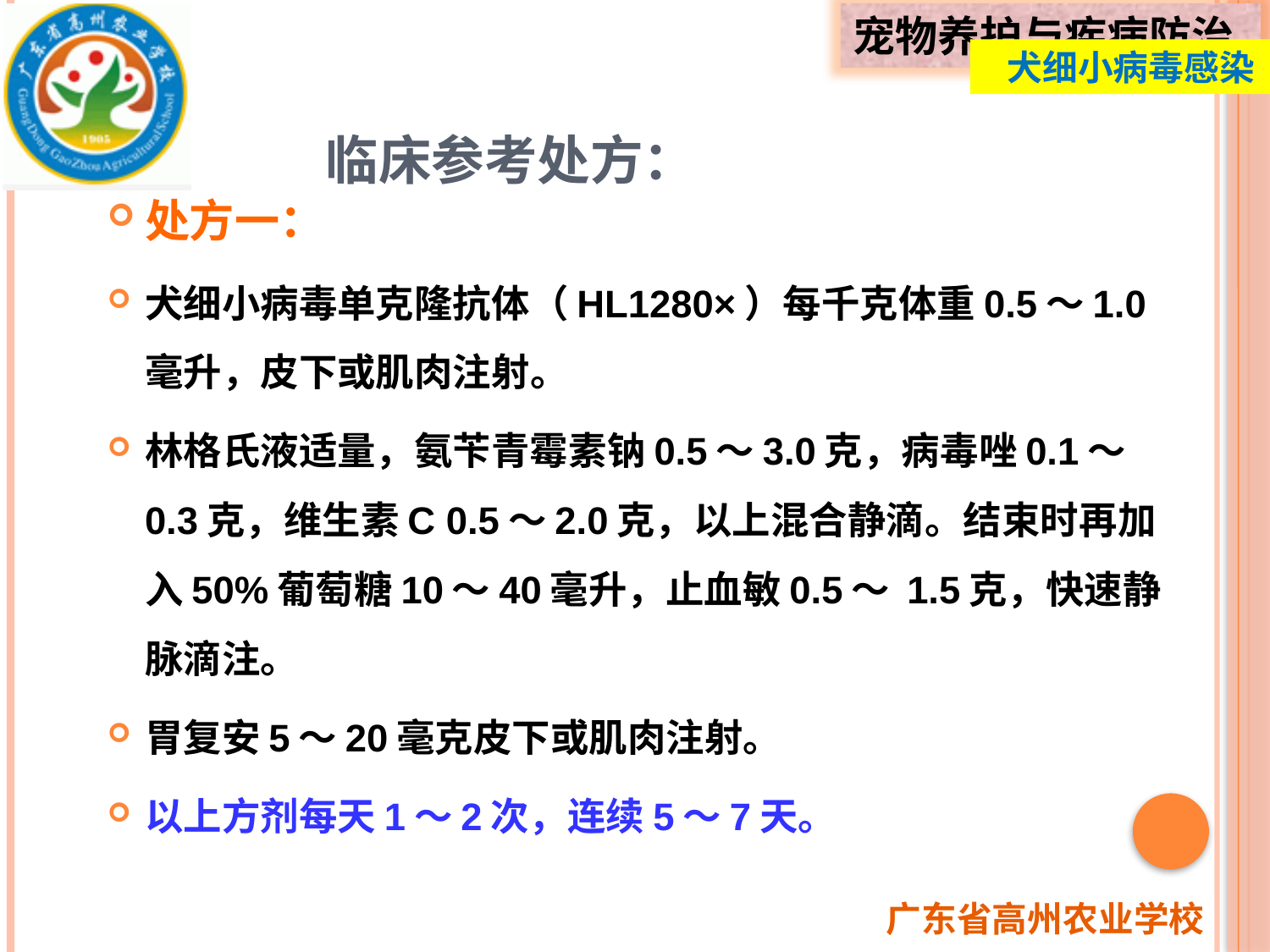

# 临床参考处方：
  犬细小病毒感染
处方一：
犬细小病毒单克隆抗体（HL1280×）每千克体重0.5～1.0毫升，皮下或肌肉注射。
林格氏液适量，氨苄青霉素钠0.5～3.0克，病毒唑0.1～0.3克，维生素C 0.5～2.0克，以上混合静滴。结束时再加入50%葡萄糖10～40毫升，止血敏0.5～ 1.5克，快速静脉滴注。
胃复安5～20毫克皮下或肌肉注射。
以上方剂每天1～2次，连续5～7天。